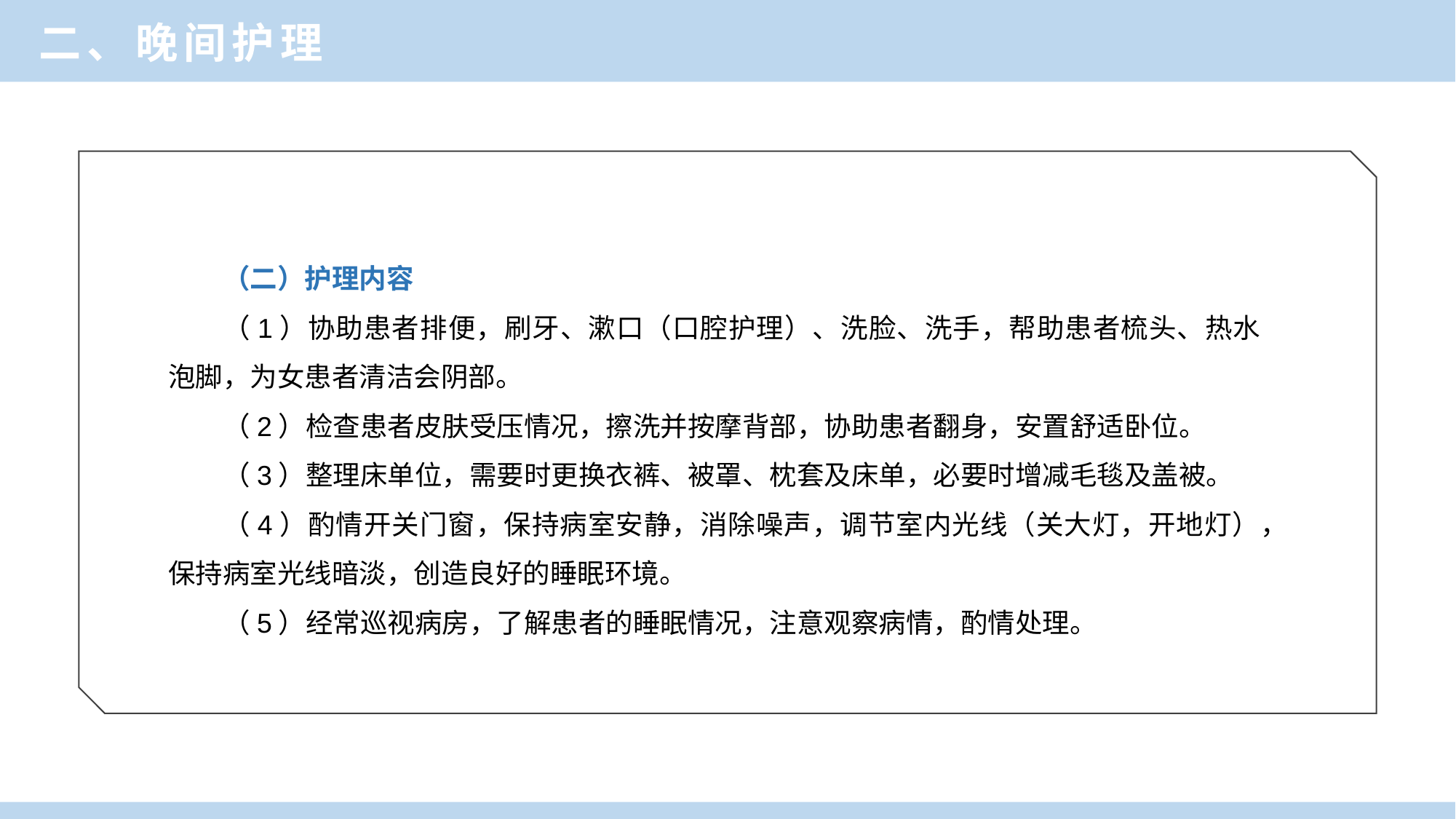

二、晚间护理

（二）护理内容
（1）协助患者排便，刷牙、漱口（口腔护理）、洗脸、洗手，帮助患者梳头、热水泡脚，为女患者清洁会阴部。
（2）检查患者皮肤受压情况，擦洗并按摩背部，协助患者翻身，安置舒适卧位。
（3）整理床单位，需要时更换衣裤、被罩、枕套及床单，必要时增减毛毯及盖被。
（4）酌情开关门窗，保持病室安静，消除噪声，调节室内光线（关大灯，开地灯），保持病室光线暗淡，创造良好的睡眠环境。
（5）经常巡视病房，了解患者的睡眠情况，注意观察病情，酌情处理。